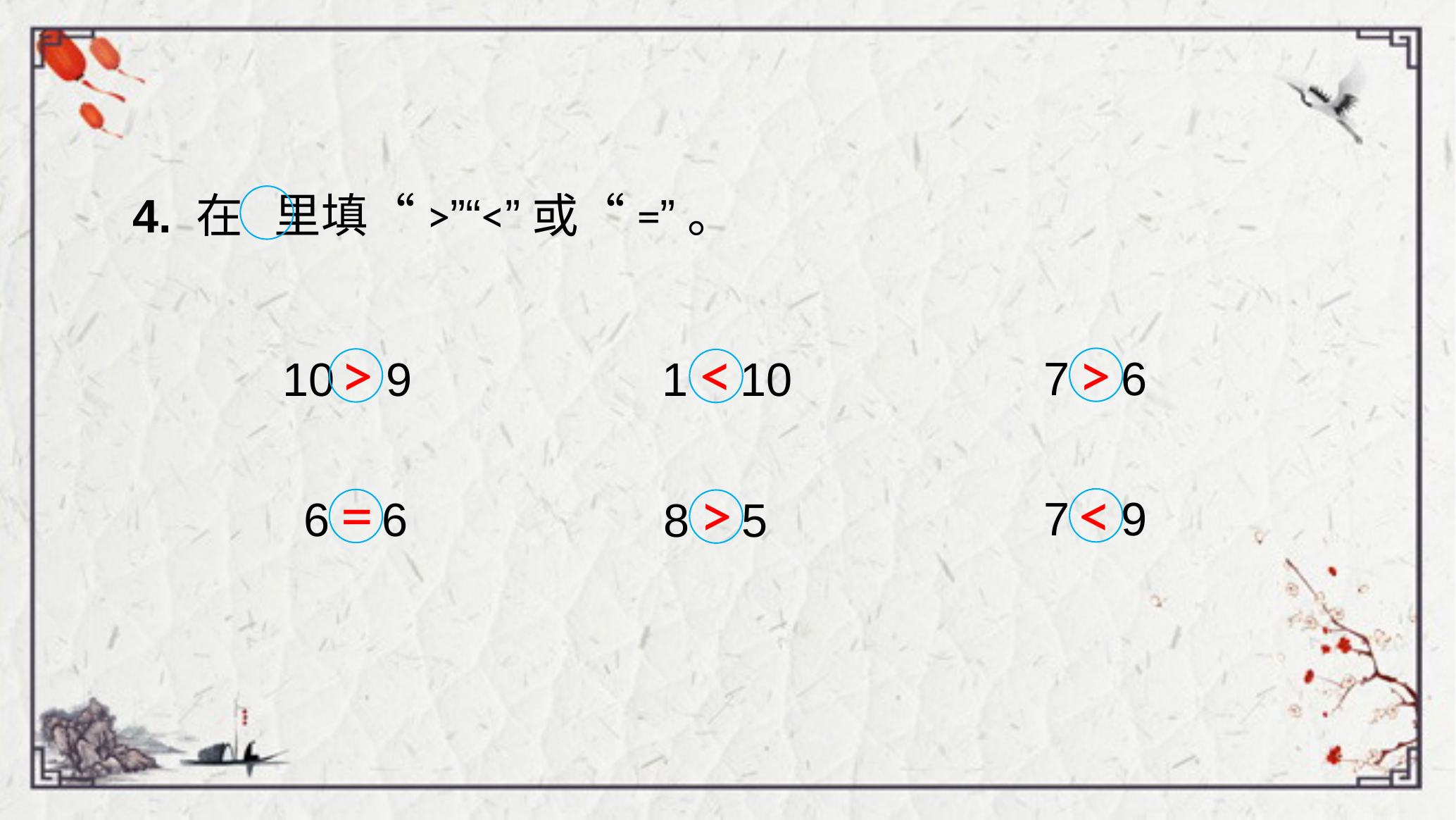

4. 在   里填“>”“<”或“=”。

>
<
>
7    6

10    9

1    10

=
>
<
7    9

6    6

8    5